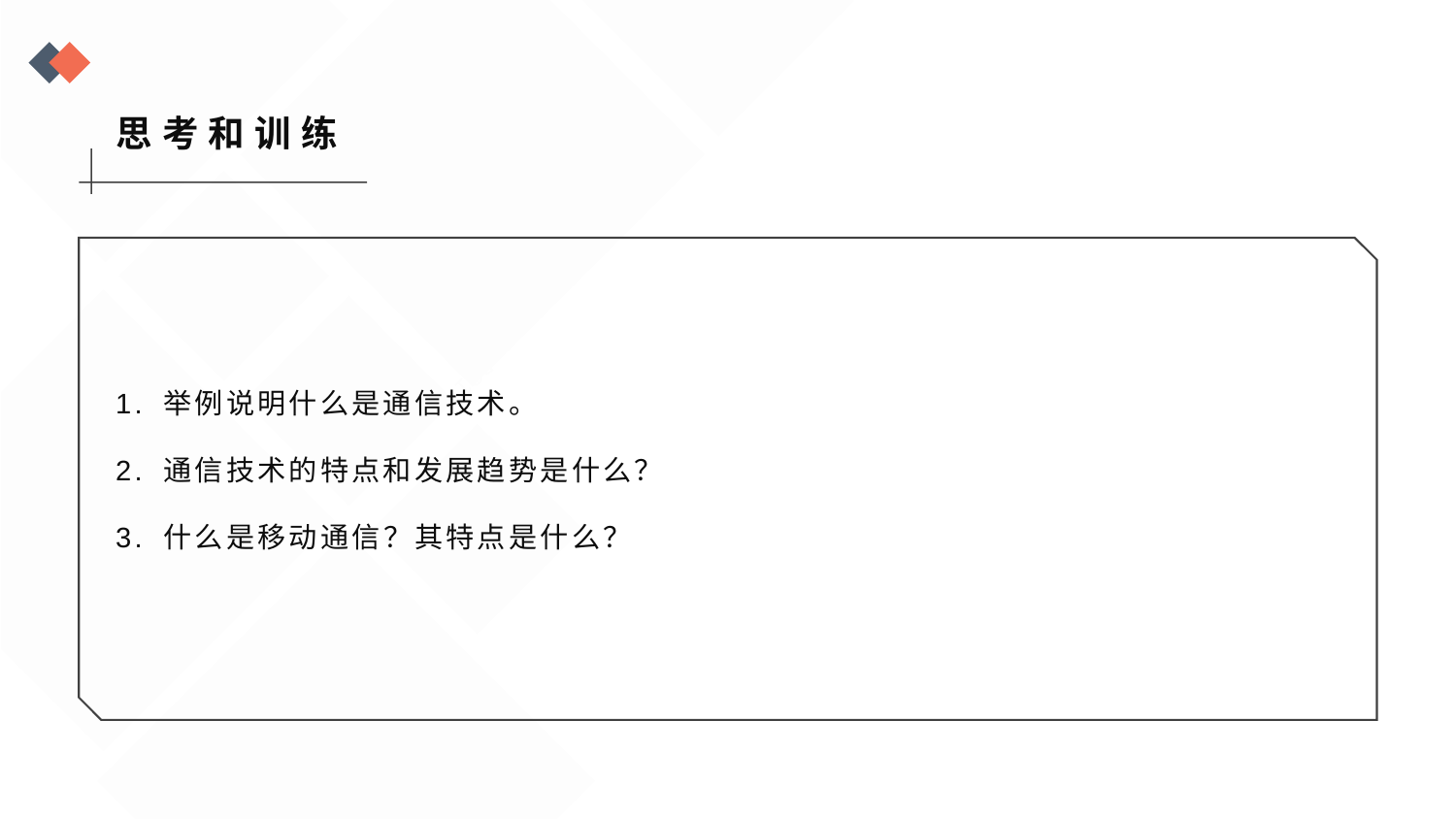

思考和训练

1. 举例说明什么是通信技术。
2. 通信技术的特点和发展趋势是什么？
3. 什么是移动通信？其特点是什么？